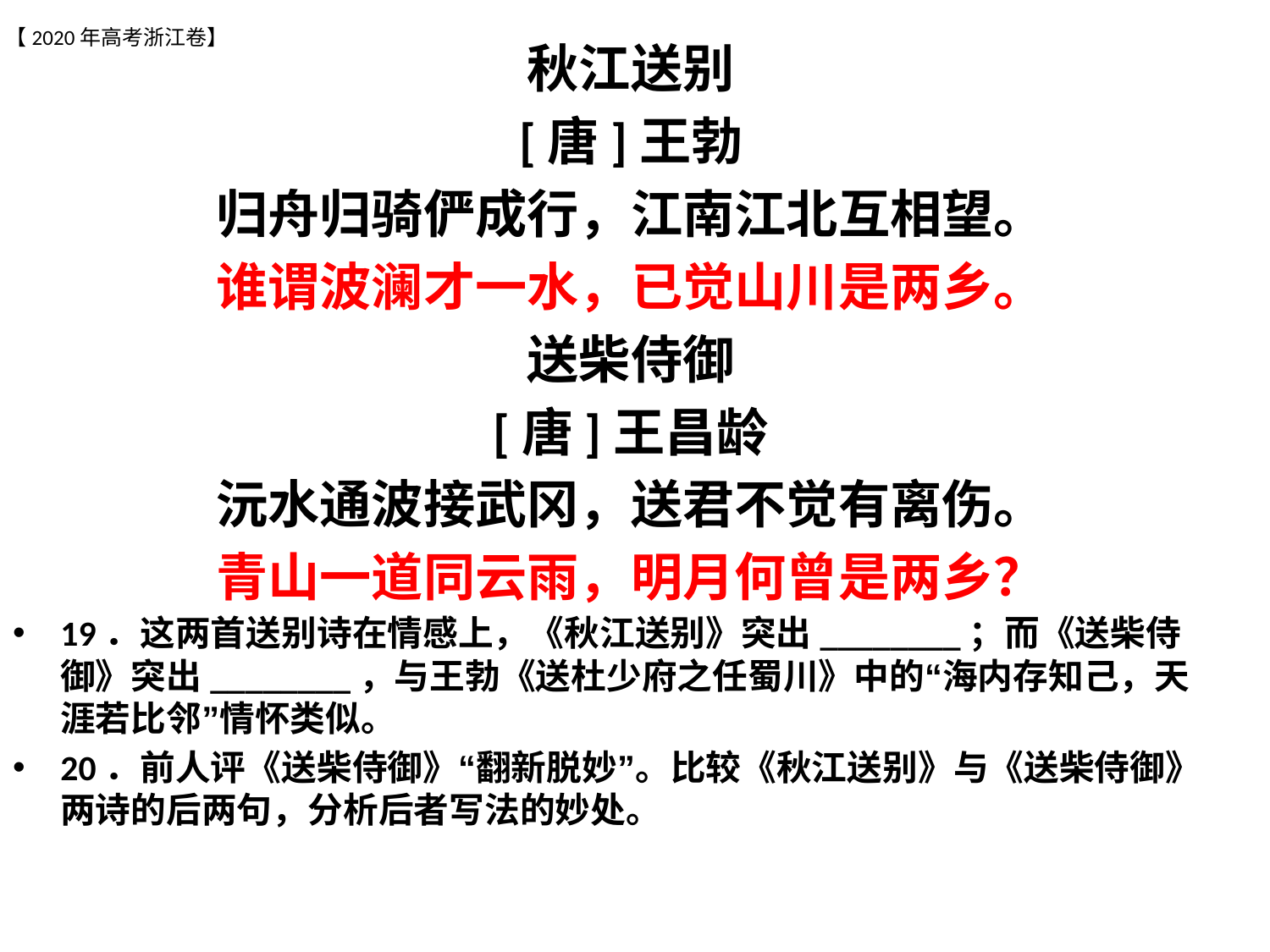

# 【2020年高考浙江卷】
秋江送别
[唐]王勃
归舟归骑俨成行，江南江北互相望。
谁谓波澜才一水，已觉山川是两乡。
送柴侍御
[唐]王昌龄
沅水通波接武冈，送君不觉有离伤。
青山一道同云雨，明月何曾是两乡？

19．这两首送别诗在情感上，《秋江送别》突出________；而《送柴侍御》突出________，与王勃《送杜少府之任蜀川》中的“海内存知己，天涯若比邻”情怀类似。
20．前人评《送柴侍御》“翻新脱妙”。比较《秋江送别》与《送柴侍御》两诗的后两句，分析后者写法的妙处。